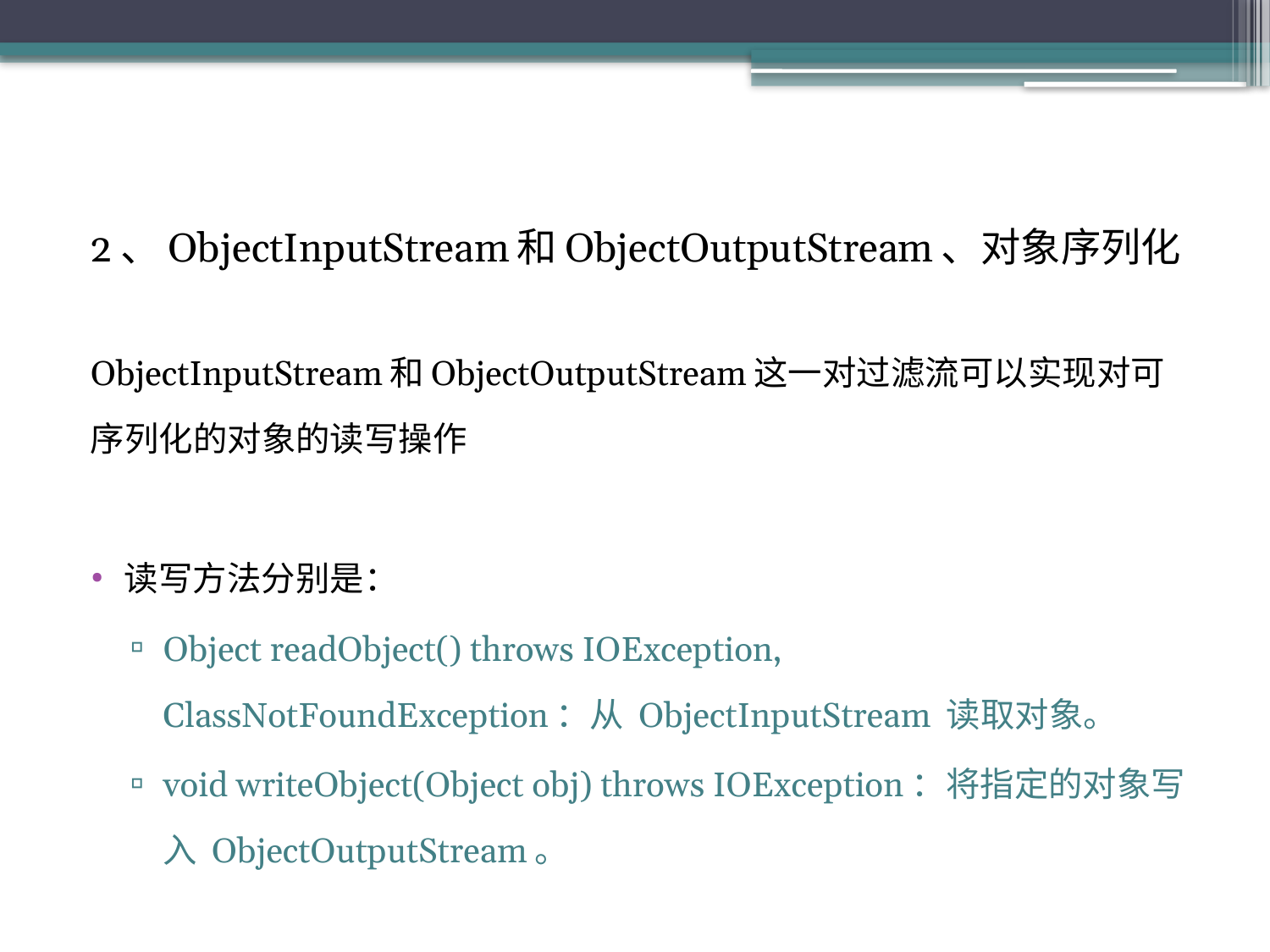

#
2、ObjectInputStream和ObjectOutputStream、对象序列化

ObjectInputStream和ObjectOutputStream这一对过滤流可以实现对可序列化的对象的读写操作

读写方法分别是：
Object readObject() throws IOException, ClassNotFoundException：从 ObjectInputStream 读取对象。
void writeObject(Object obj) throws IOException：将指定的对象写入 ObjectOutputStream。